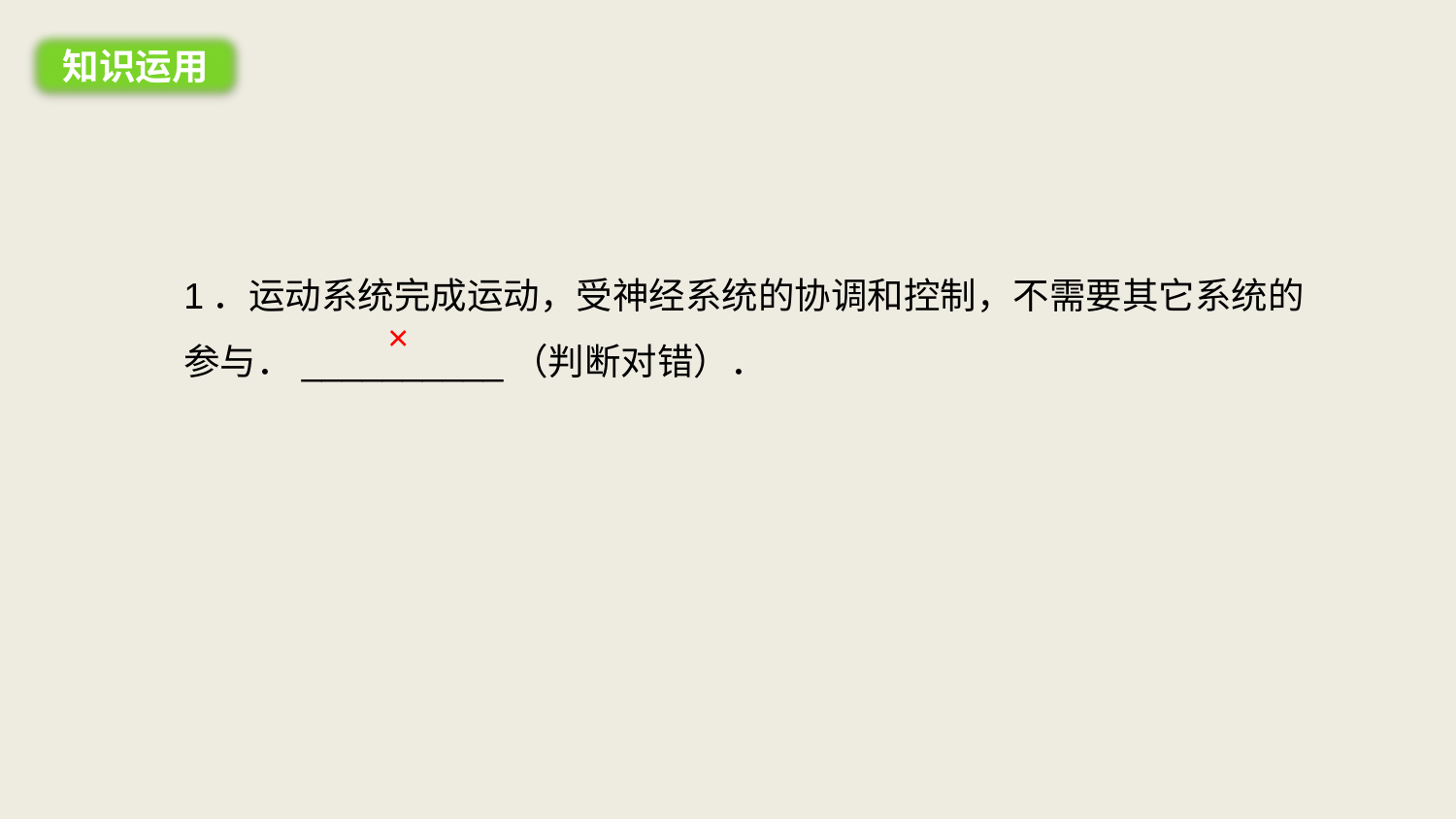

知识运用
1．运动系统完成运动，受神经系统的协调和控制，不需要其它系统的参与．__________（判断对错）．
×